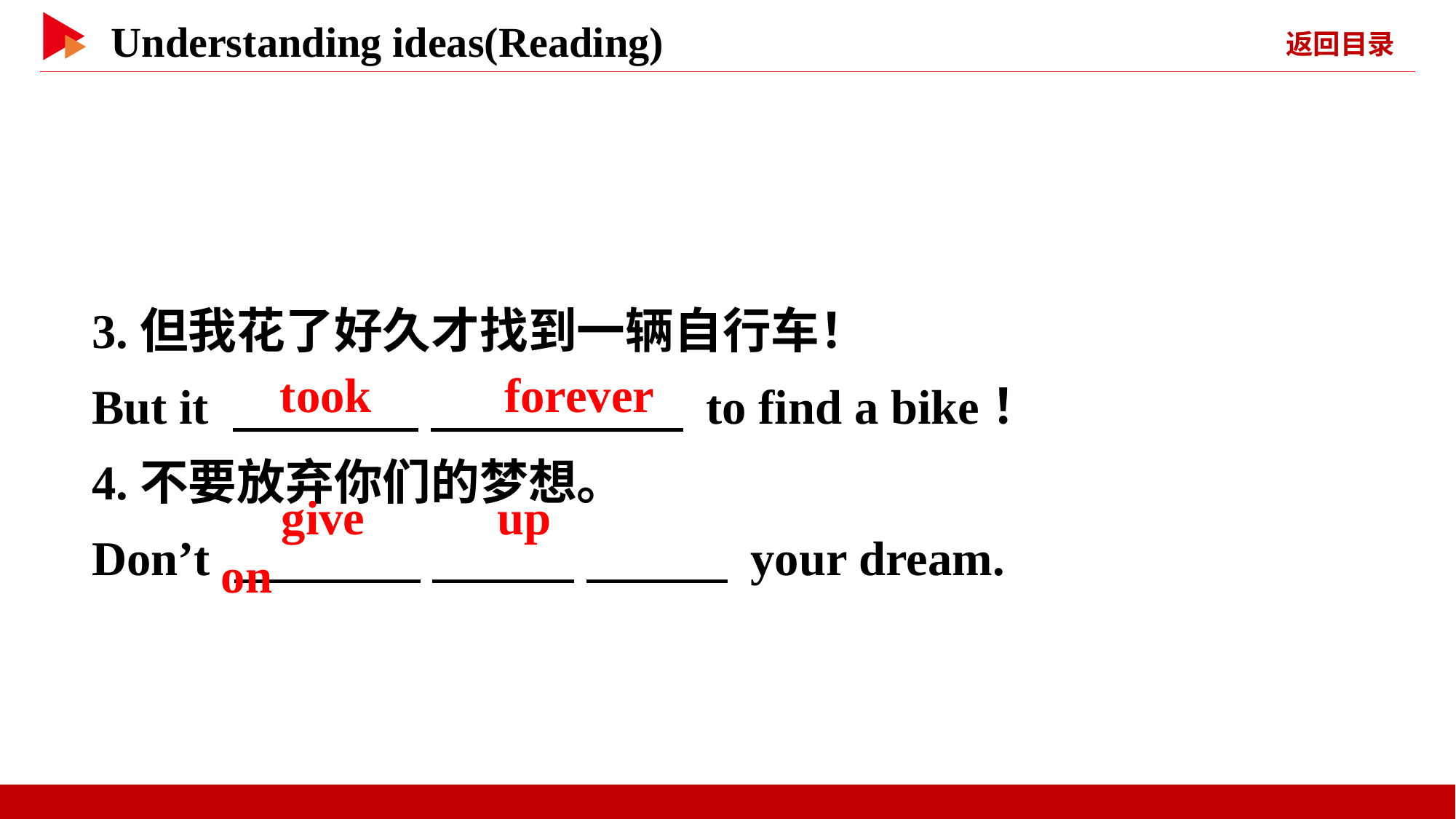

3.但我花了好久才找到一辆自行车！
But it 　        　 　              　 to find a bike！
4.不要放弃你们的梦想。
Don’t 　        　 　    　 　    　 your dream.
　took　 　forever
　give　 　up　 　on